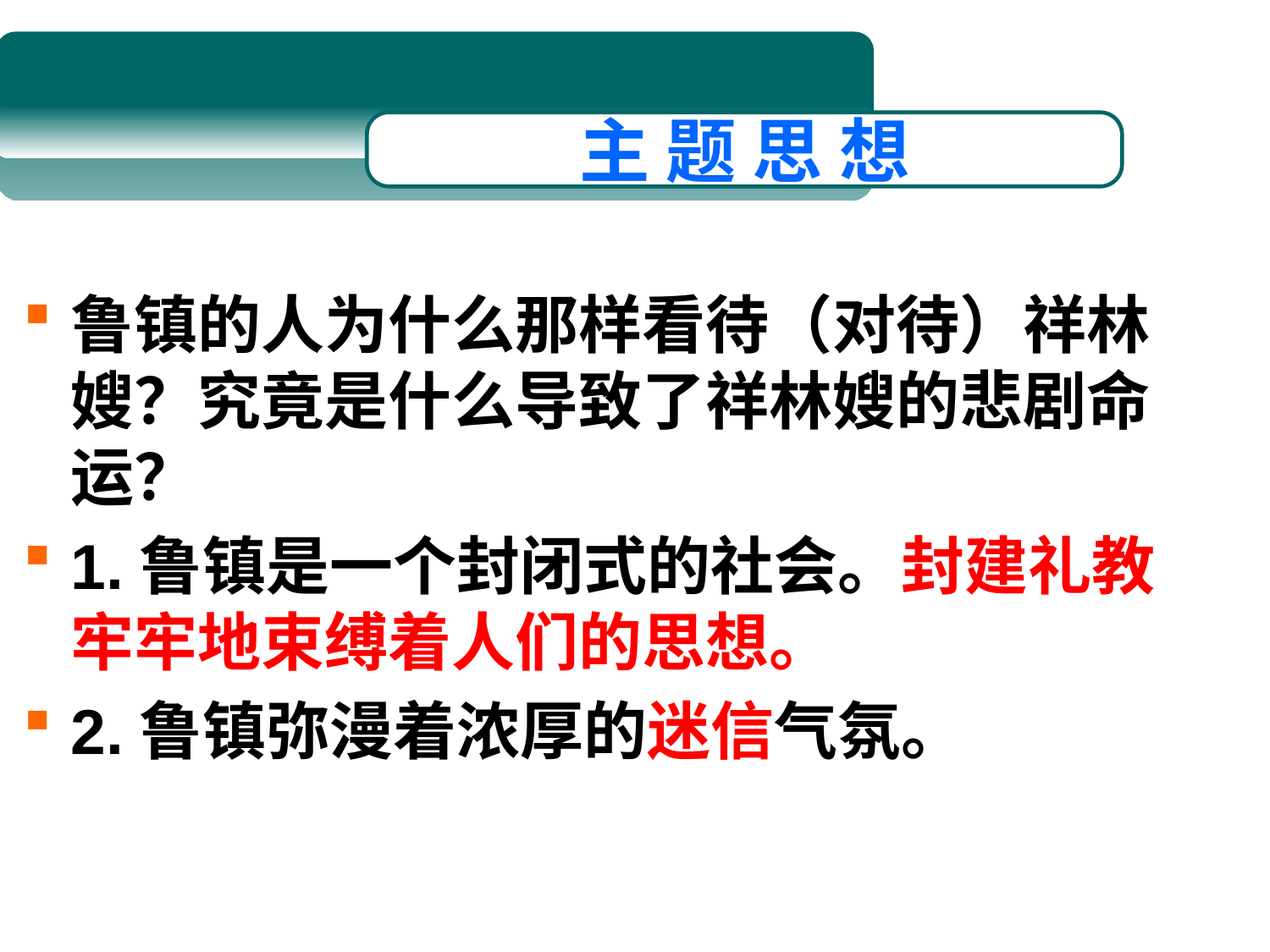

主 题 思 想
鲁镇的人为什么那样看待（对待）祥林嫂？究竟是什么导致了祥林嫂的悲剧命运？
1.鲁镇是一个封闭式的社会。封建礼教牢牢地束缚着人们的思想。
2.鲁镇弥漫着浓厚的迷信气氛。